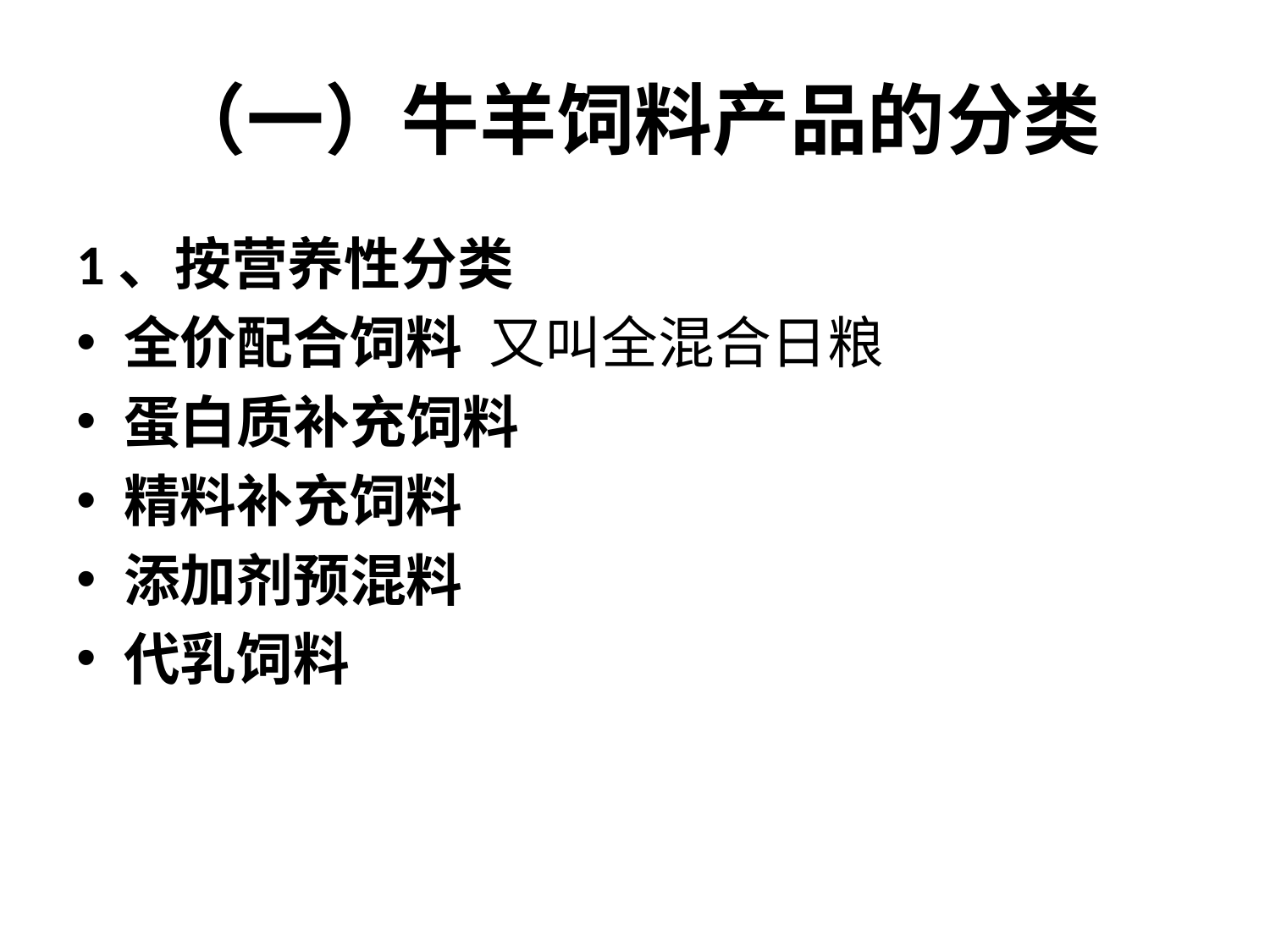

# （一）牛羊饲料产品的分类
1、按营养性分类
全价配合饲料  又叫全混合日粮
蛋白质补充饲料
精料补充饲料
添加剂预混料
代乳饲料